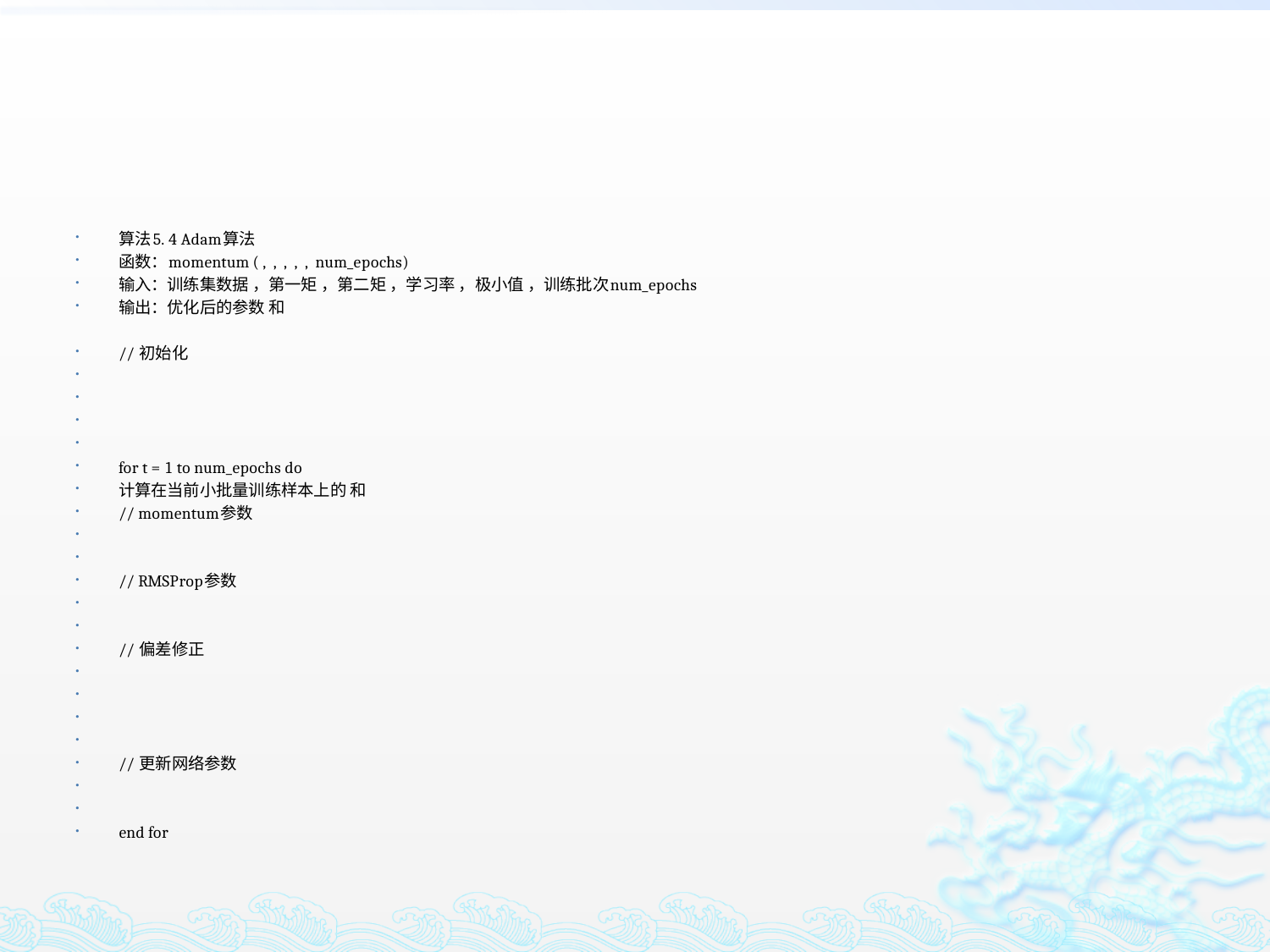

#
算法5. 4 Adam算法
函数：momentum ( ,  ,  ,  ,  ,  num_epochs)
输入：训练集数据 ，第一矩 ，第二矩 ，学习率 ，极小值 ，训练批次num_epochs
输出：优化后的参数 和

// 初始化

for t = 1 to num_epochs do
计算在当前小批量训练样本上的 和
// momentum参数

// RMSProp参数

// 偏差修正

// 更新网络参数

end for